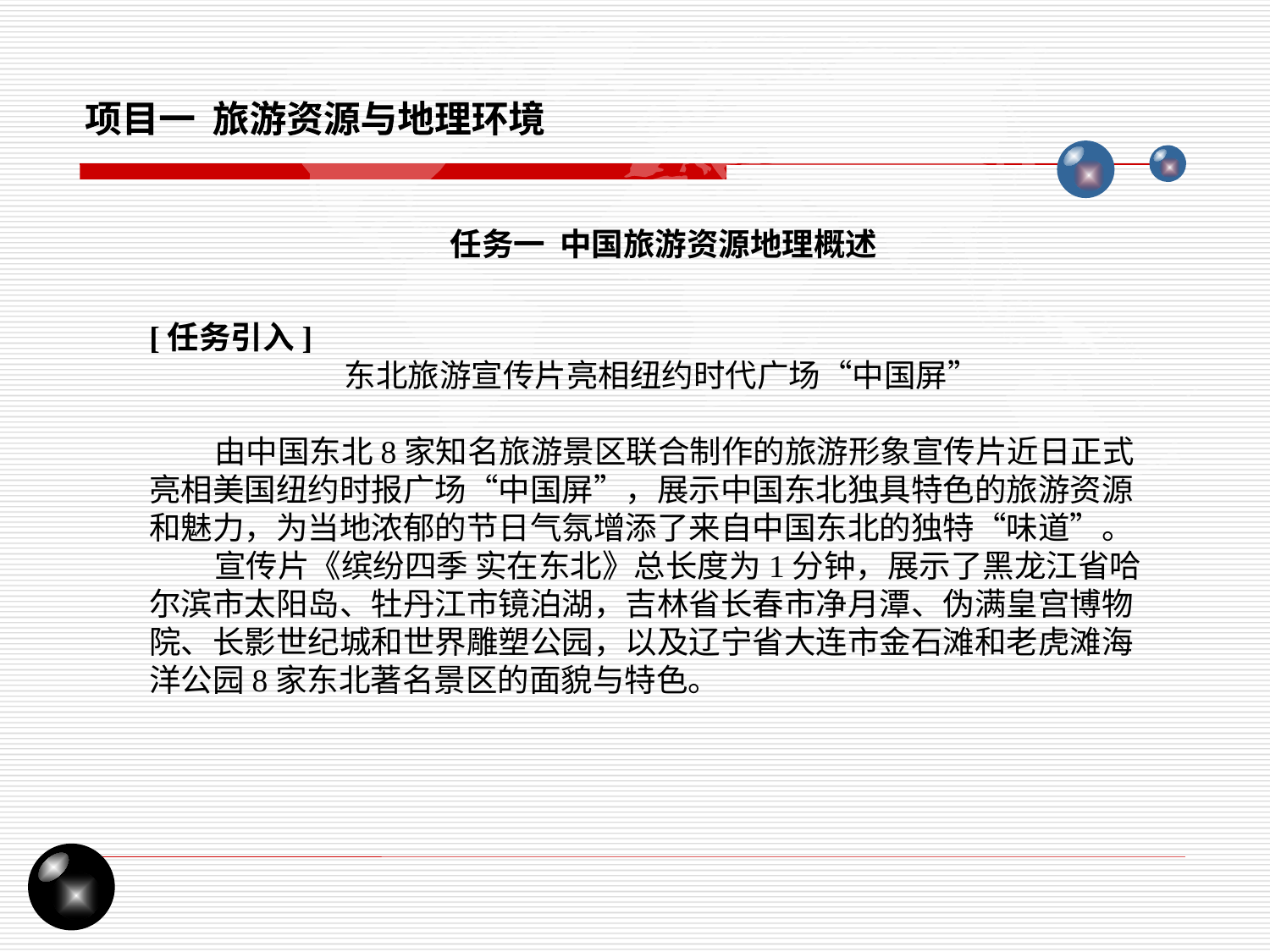

项目一  旅游资源与地理环境
任务一  中国旅游资源地理概述
[任务引入]
 东北旅游宣传片亮相纽约时代广场“中国屏”

        由中国东北8家知名旅游景区联合制作的旅游形象宣传片近日正式亮相美国纽约时报广场“中国屏”，展示中国东北独具特色的旅游资源和魅力，为当地浓郁的节日气氛增添了来自中国东北的独特“味道”。
        宣传片《缤纷四季 实在东北》总长度为1分钟，展示了黑龙江省哈尔滨市太阳岛、牡丹江市镜泊湖，吉林省长春市净月潭、伪满皇宫博物院、长影世纪城和世界雕塑公园，以及辽宁省大连市金石滩和老虎滩海洋公园8家东北著名景区的面貌与特色。